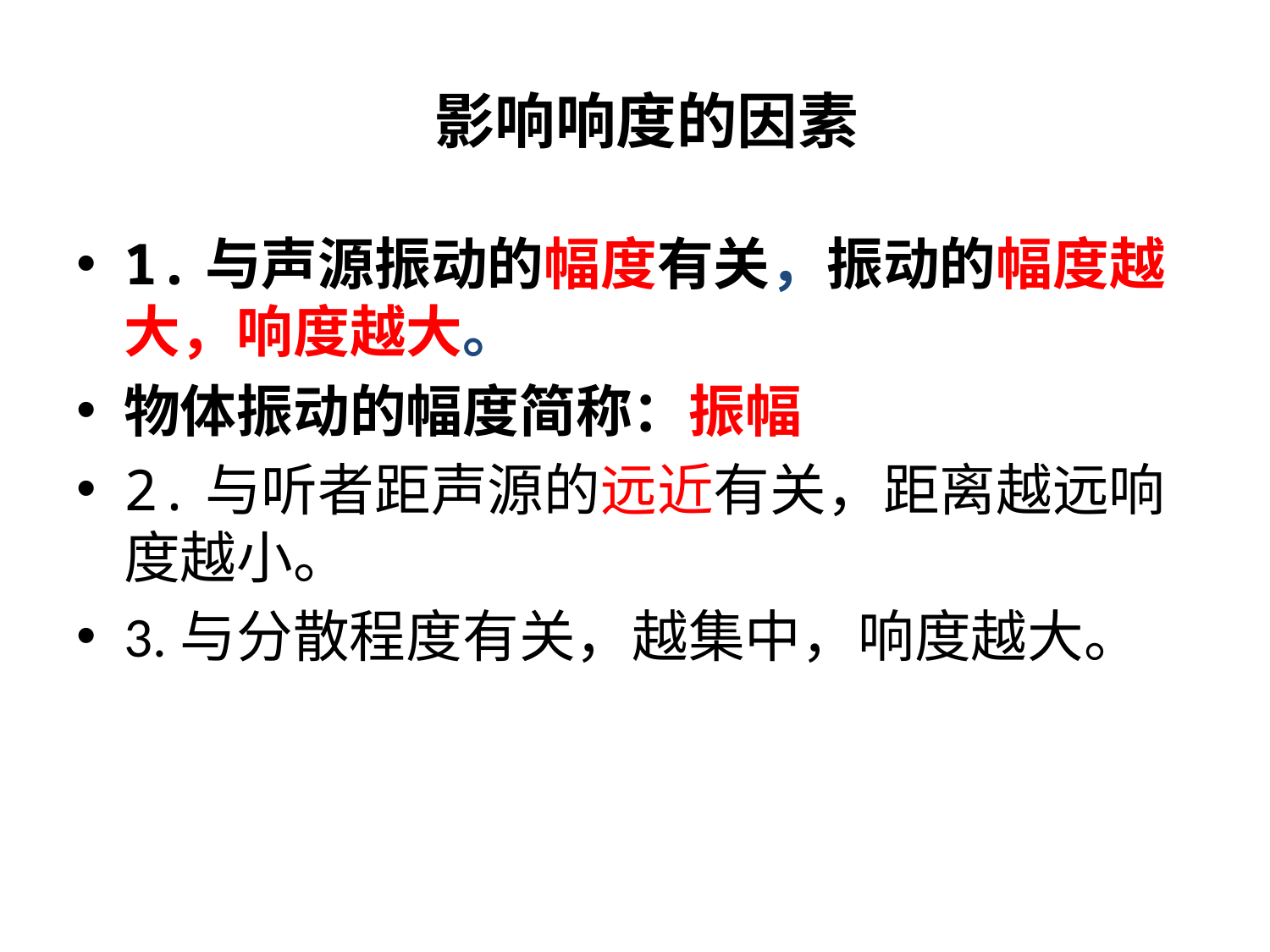

# 影响响度的因素
1.与声源振动的幅度有关，振动的幅度越大，响度越大。
物体振动的幅度简称：振幅
2.与听者距声源的远近有关，距离越远响度越小。
3.与分散程度有关，越集中，响度越大。